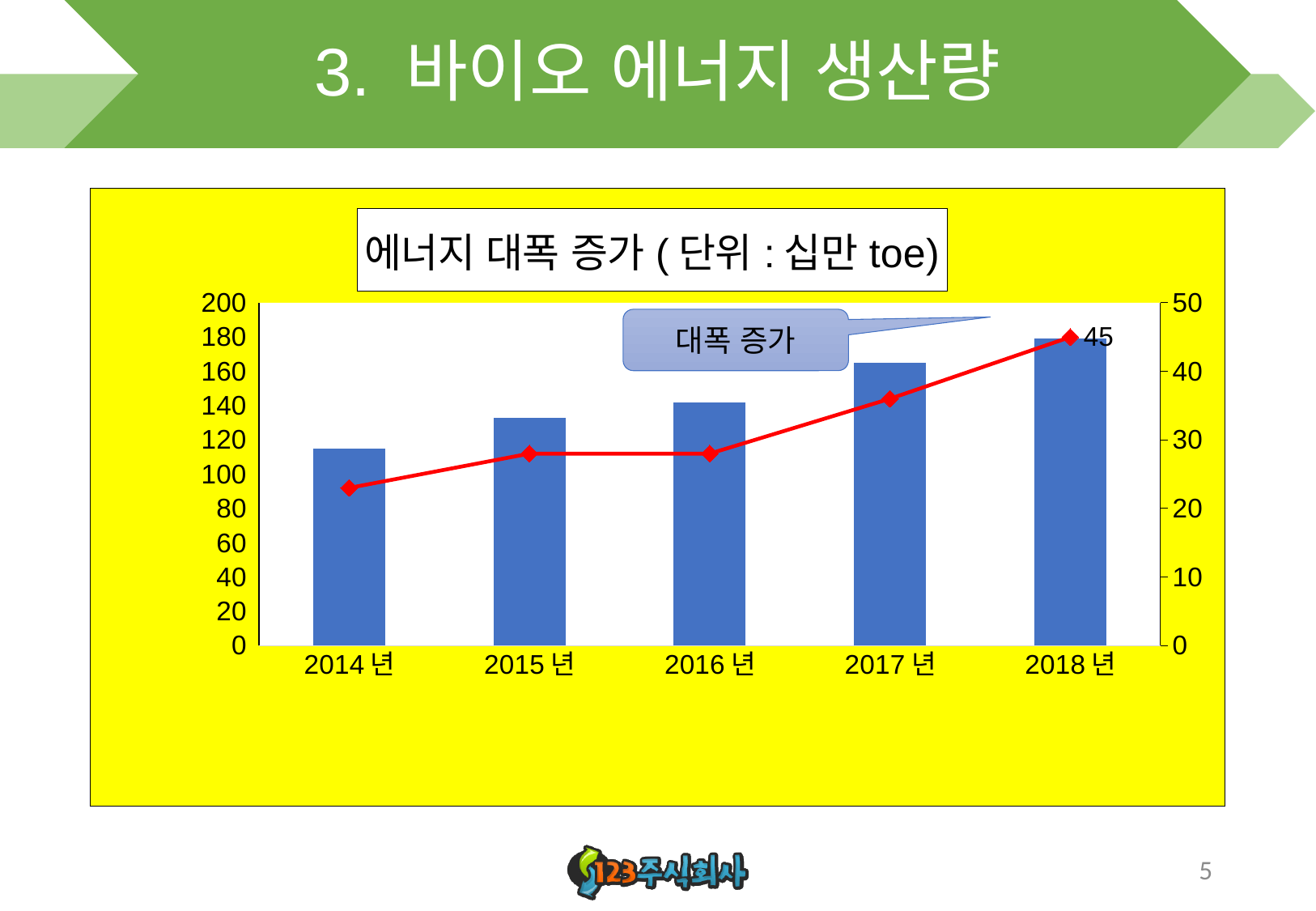

# 3. 바이오 에너지 생산량

### Chart: 에너지 대폭 증가(단위:십만toe)

| Category | 생산량 | 바이오 |
|---|---|---|
| 2014년 | 115.0 | 23.0 |
| 2015년 | 133.0 | 28.0 |
| 2016년 | 142.0 | 28.0 |
| 2017년 | 165.0 | 36.0 |
| 2018년 | 179.0 | 45.0 |
대폭 증가
5